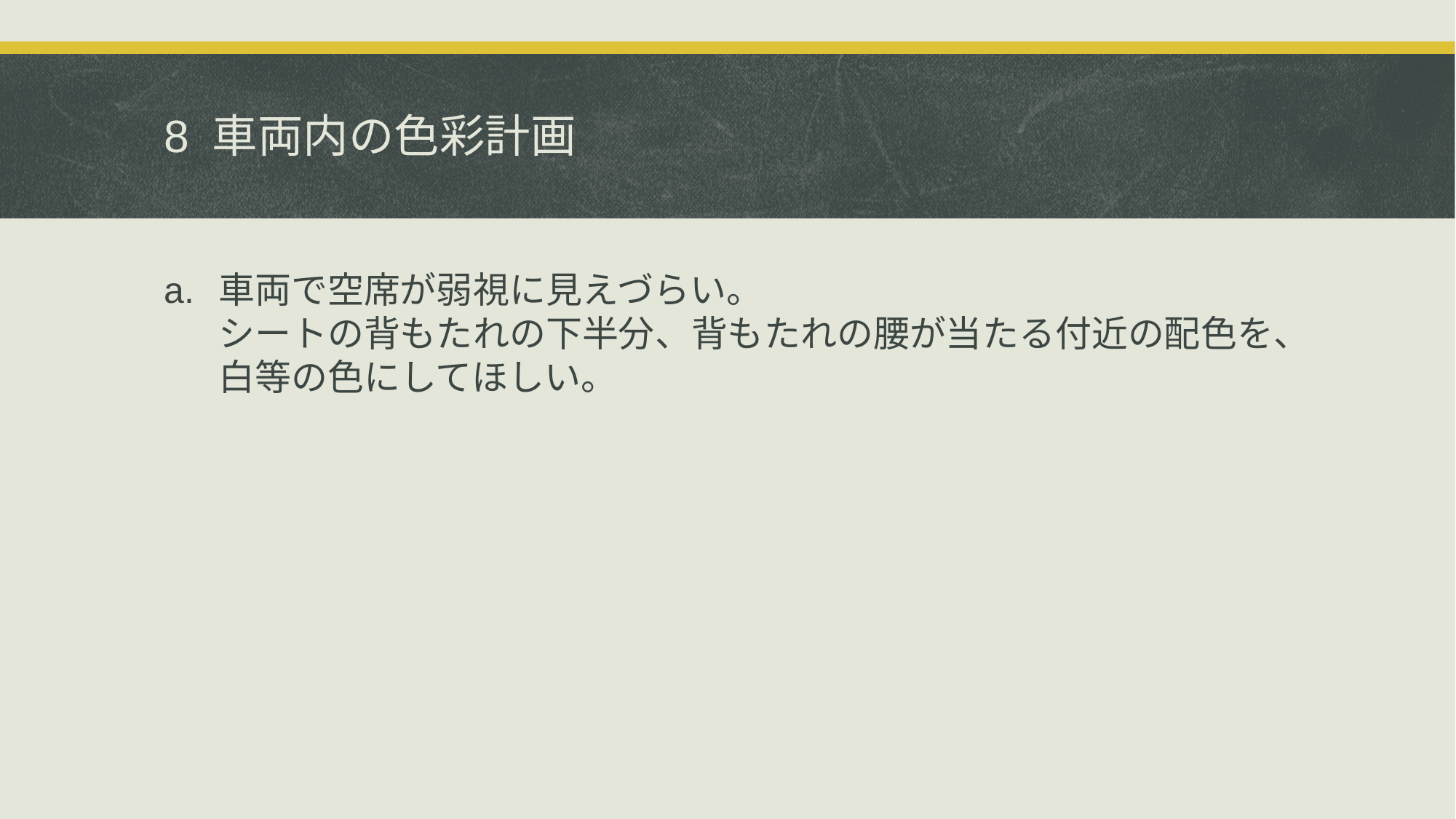

# 8 車両内の色彩計画
車両で空席が弱視に見えづらい。
シートの背もたれの下半分、背もたれの腰が当たる付近の配色を、白等の色にしてほしい。